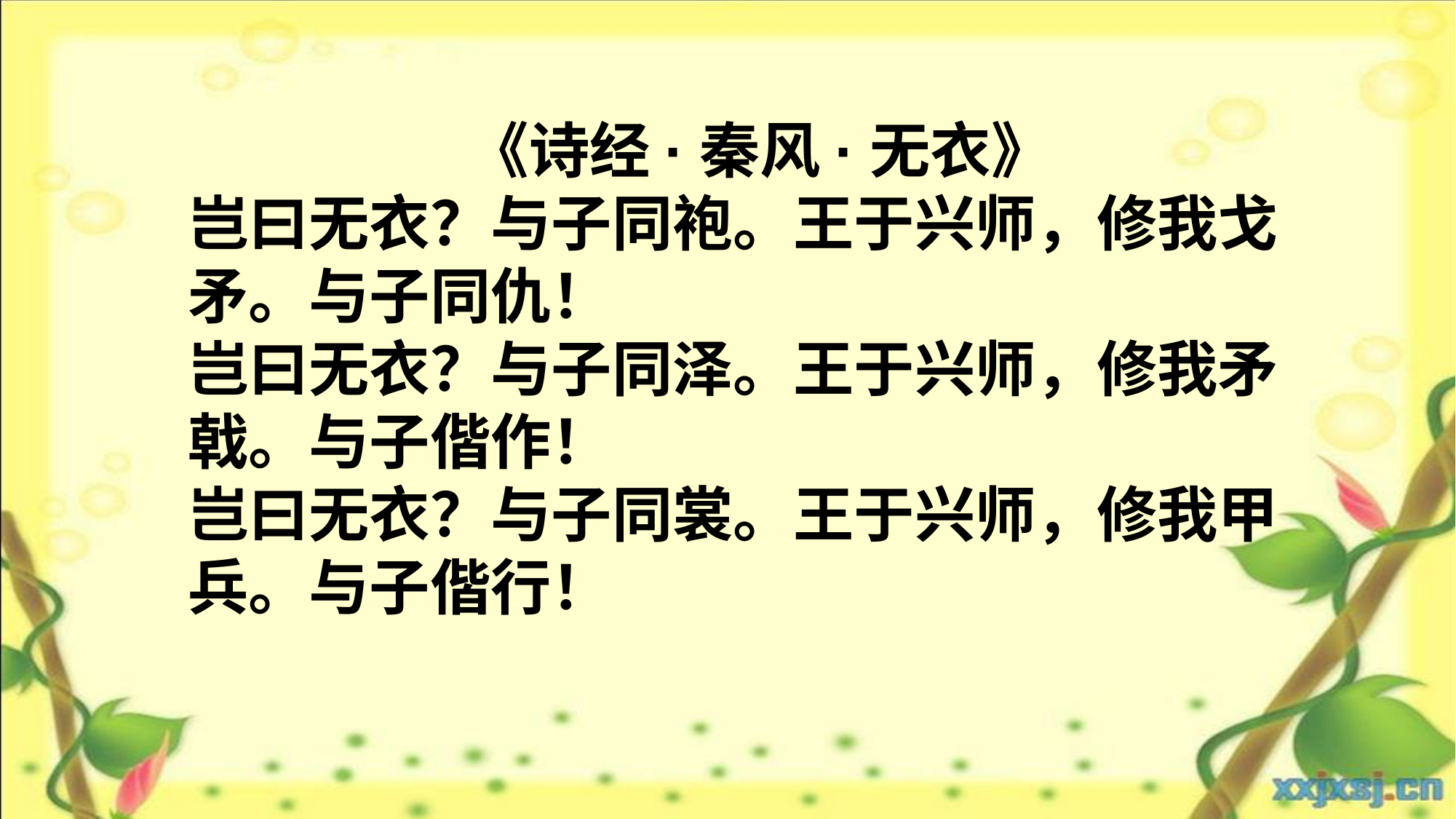

《诗经·秦风·无衣》
岂曰无衣？与子同袍。王于兴师，修我戈矛。与子同仇！
岂曰无衣？与子同泽。王于兴师，修我矛戟。与子偕作！
岂曰无衣？与子同裳。王于兴师，修我甲兵。与子偕行！